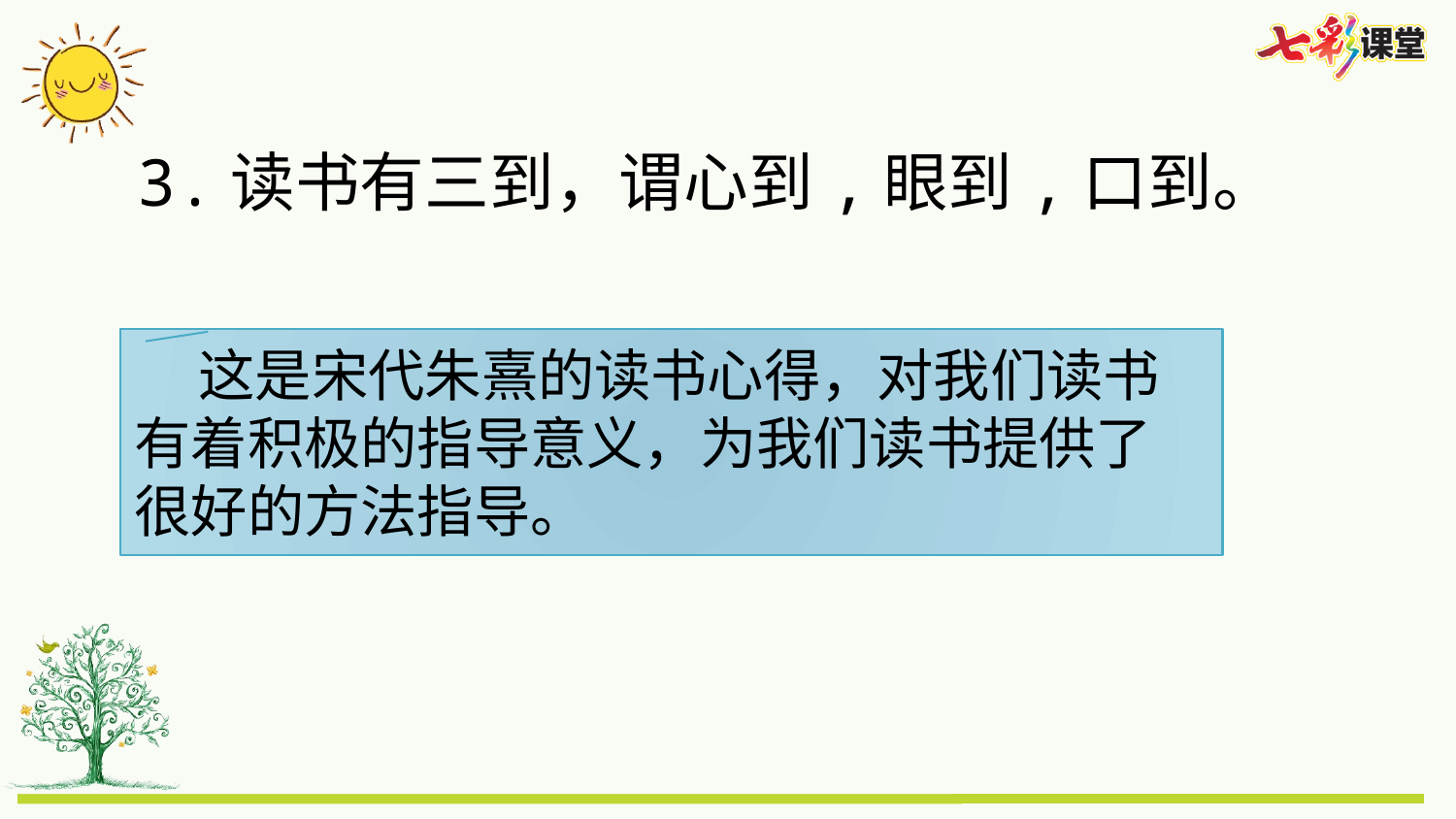

3.读书有三到，谓心到,眼到,口到。
    这是宋代朱熹的读书心得，对我们读书有着积极的指导意义，为我们读书提供了很好的方法指导。